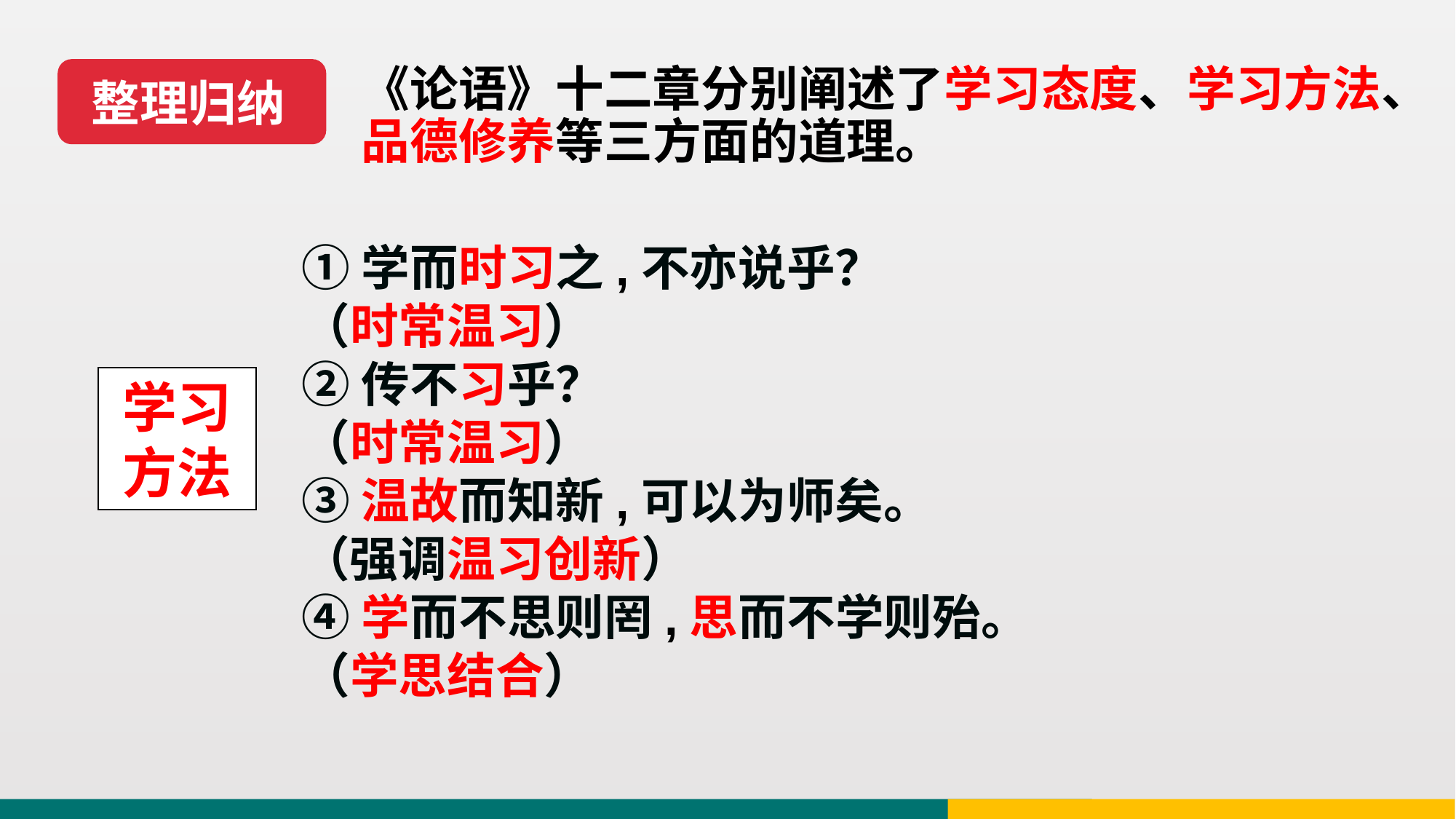

整理归纳
《论语》十二章分别阐述了学习态度、学习方法、品德修养等三方面的道理。
①学而时习之,不亦说乎？
（时常温习）
②传不习乎？
（时常温习）
③温故而知新,可以为师矣。
（强调温习创新）
④学而不思则罔,思而不学则殆。
（学思结合）

学习方法